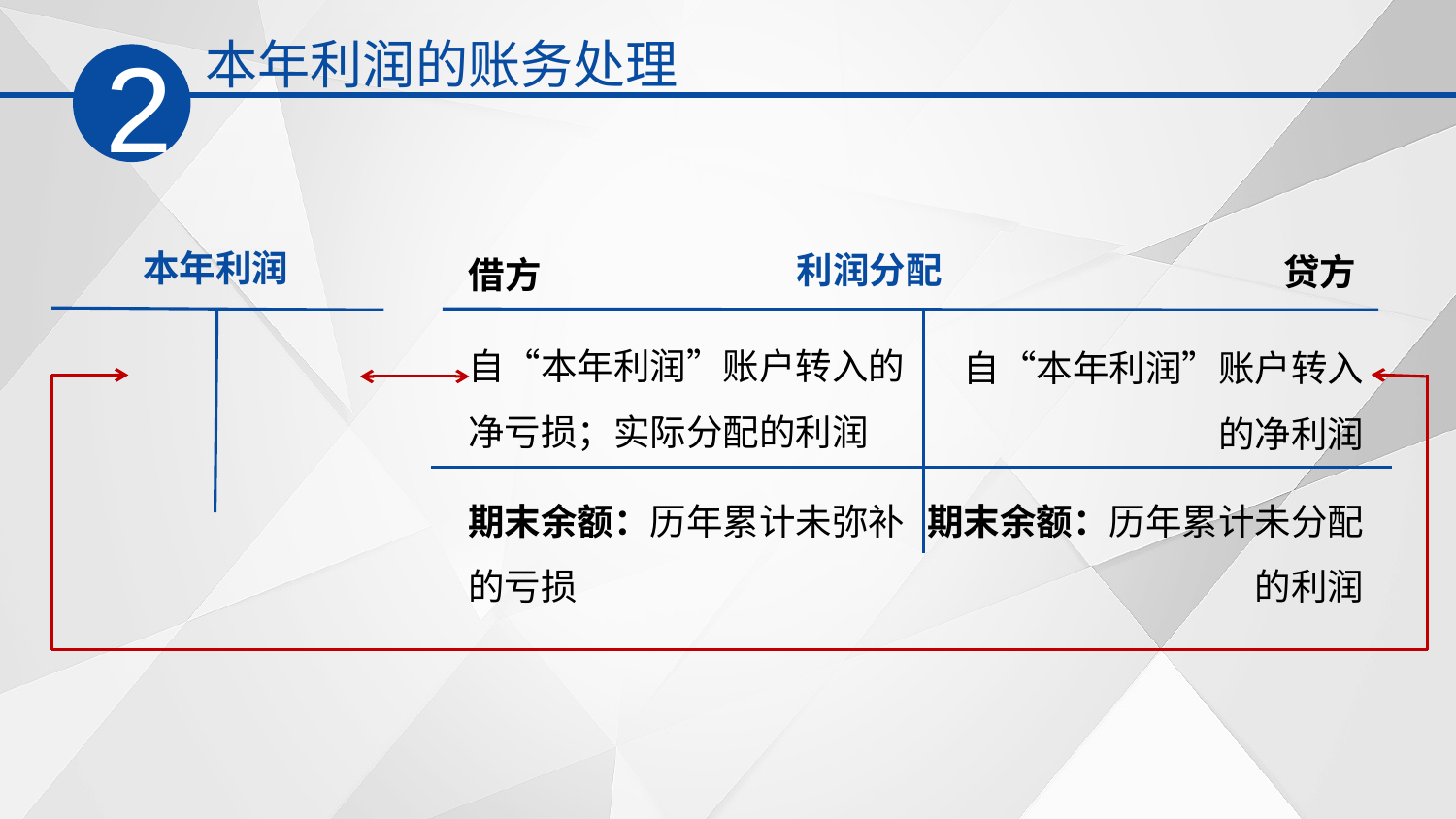

本年利润的账务处理
2

本年利润
利润分配
贷方
借方
自“本年利润”账户转入的净亏损；实际分配的利润
自“本年利润”账户转入的净利润
期末余额：历年累计未弥补的亏损
期末余额：历年累计未分配的利润